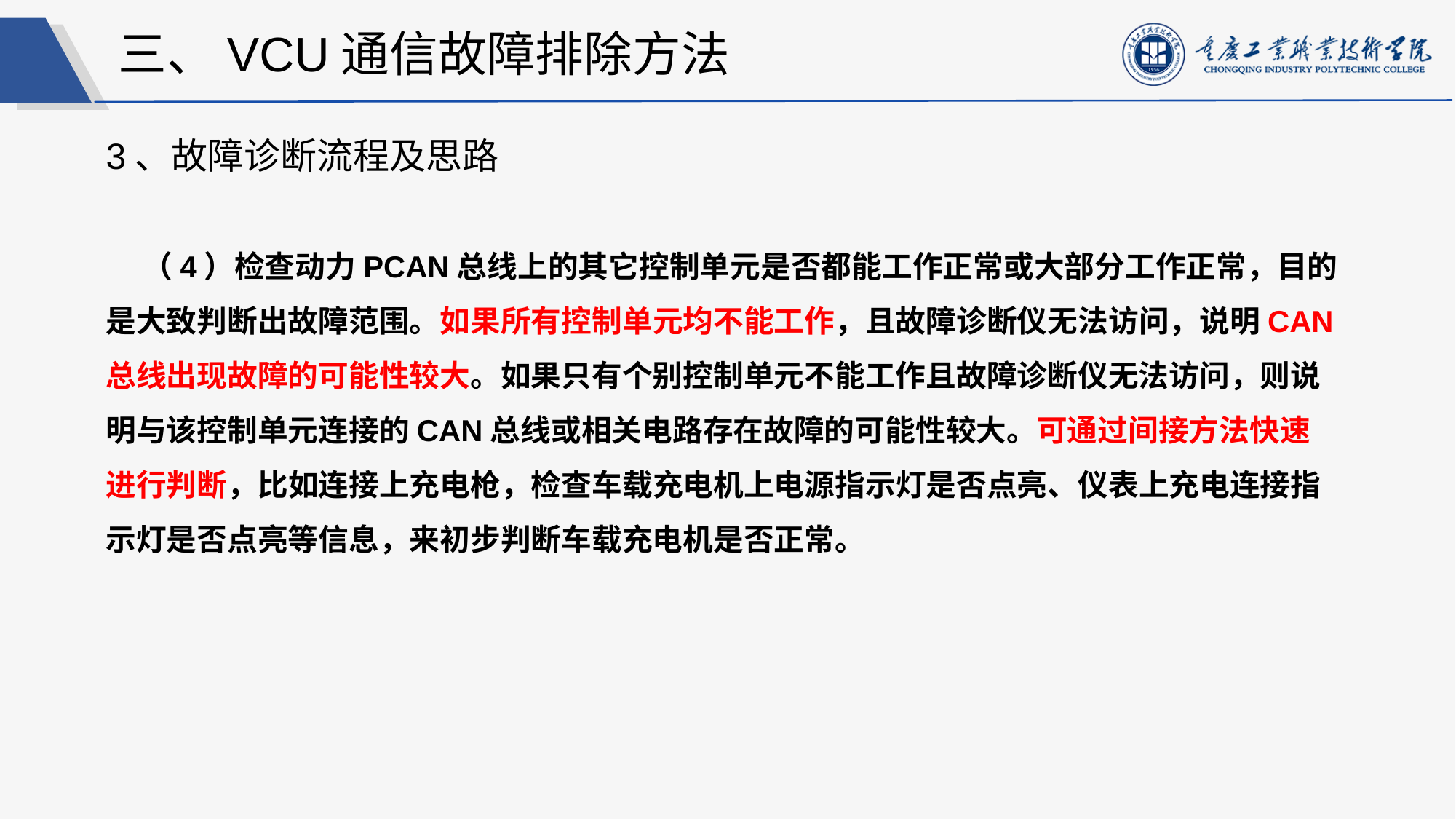

三、VCU通信故障排除方法
3、故障诊断流程及思路
（4）检查动力PCAN总线上的其它控制单元是否都能工作正常或大部分工作正常，目的是大致判断出故障范围。如果所有控制单元均不能工作，且故障诊断仪无法访问，说明CAN总线出现故障的可能性较大。如果只有个别控制单元不能工作且故障诊断仪无法访问，则说明与该控制单元连接的CAN总线或相关电路存在故障的可能性较大。可通过间接方法快速进行判断，比如连接上充电枪，检查车载充电机上电源指示灯是否点亮、仪表上充电连接指示灯是否点亮等信息，来初步判断车载充电机是否正常。